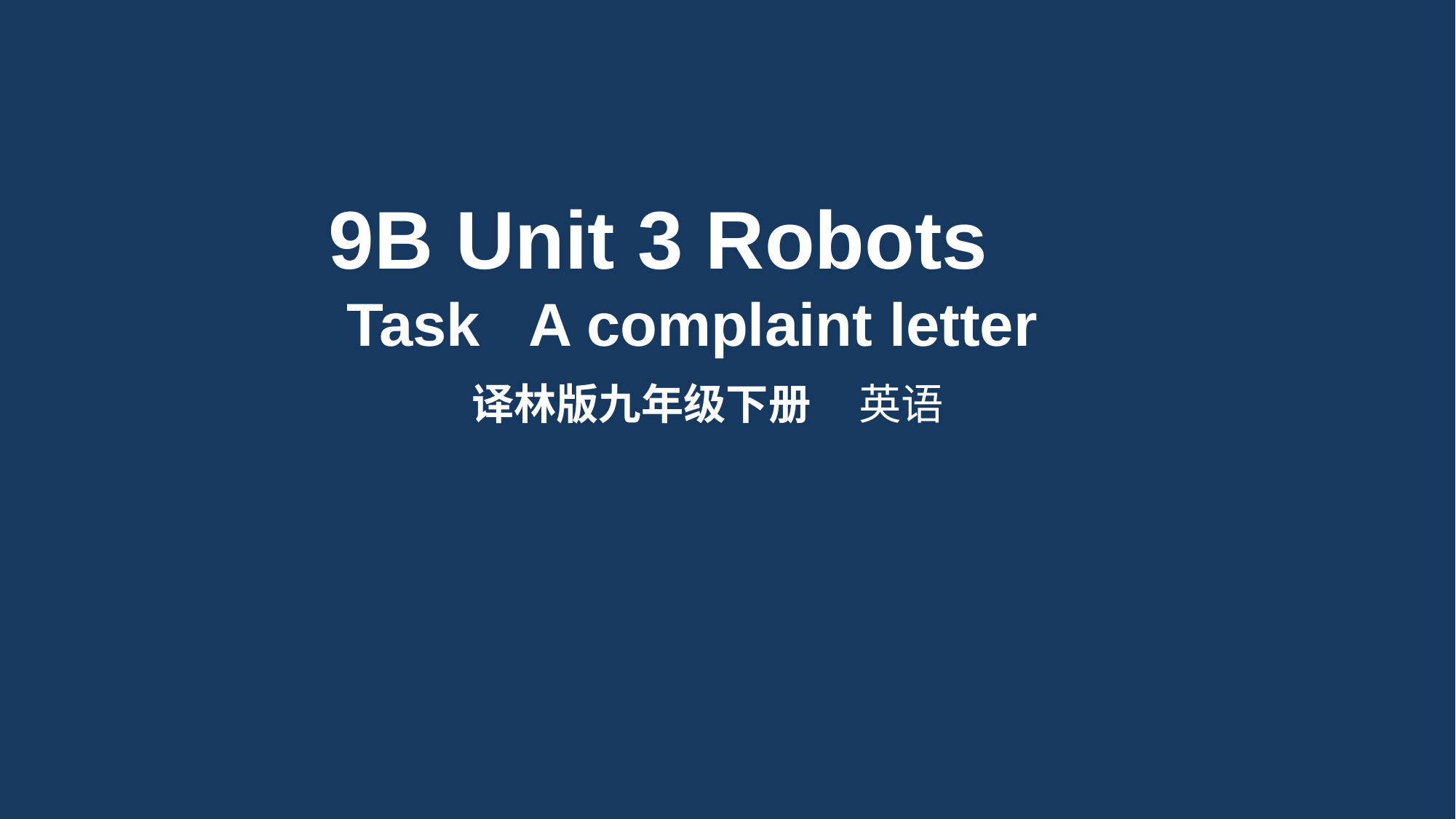

9B Unit 3 Robots
Task   A complaint letter
译林版九年级下册     英语